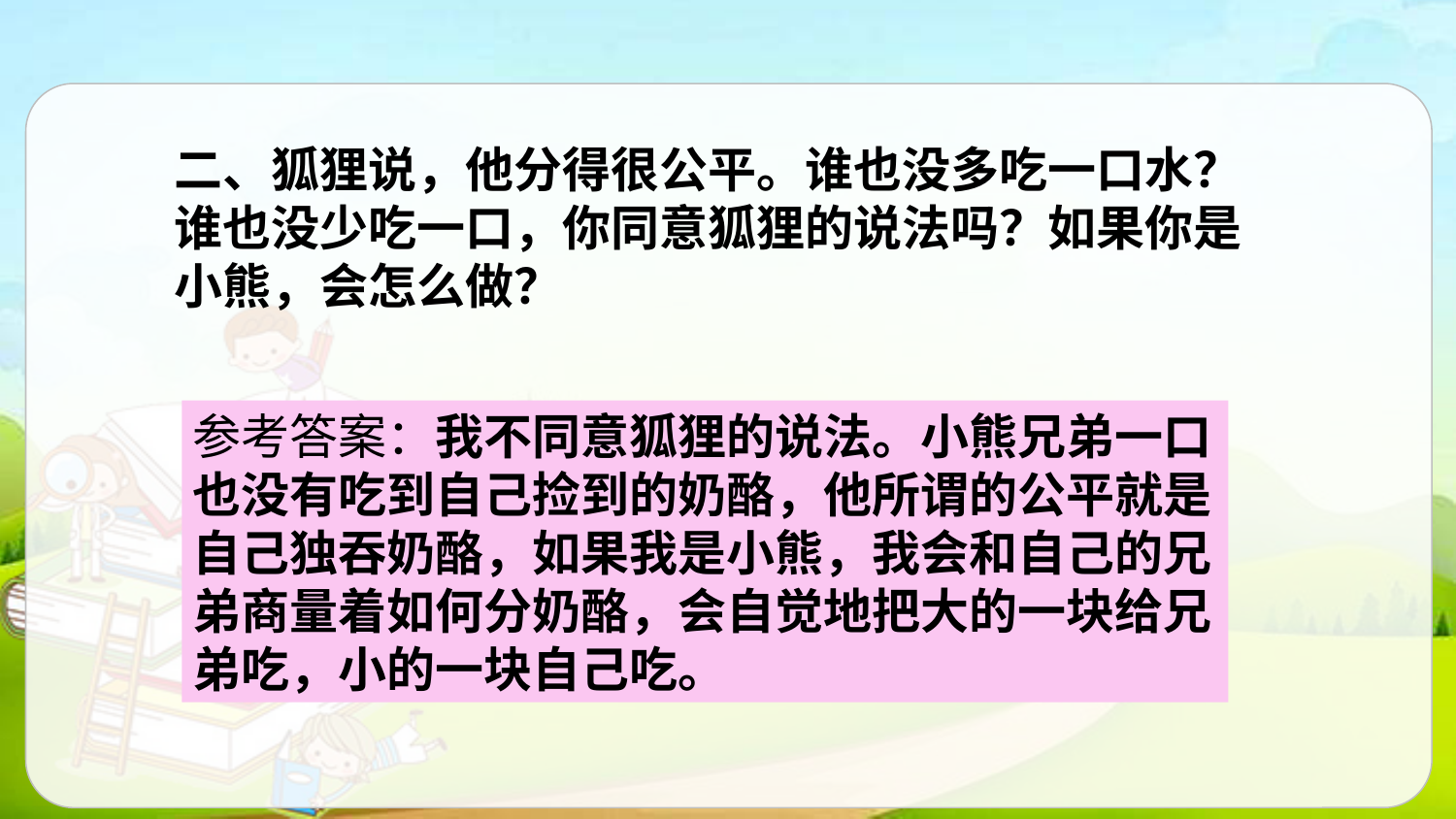

二、狐狸说，他分得很公平。谁也没多吃一口水？谁也没少吃一口，你同意狐狸的说法吗？如果你是小熊，会怎么做？
参考答案：我不同意狐狸的说法。小熊兄弟一口也没有吃到自己捡到的奶酪，他所谓的公平就是自己独吞奶酪，如果我是小熊，我会和自己的兄弟商量着如何分奶酪，会自觉地把大的一块给兄弟吃，小的一块自己吃。